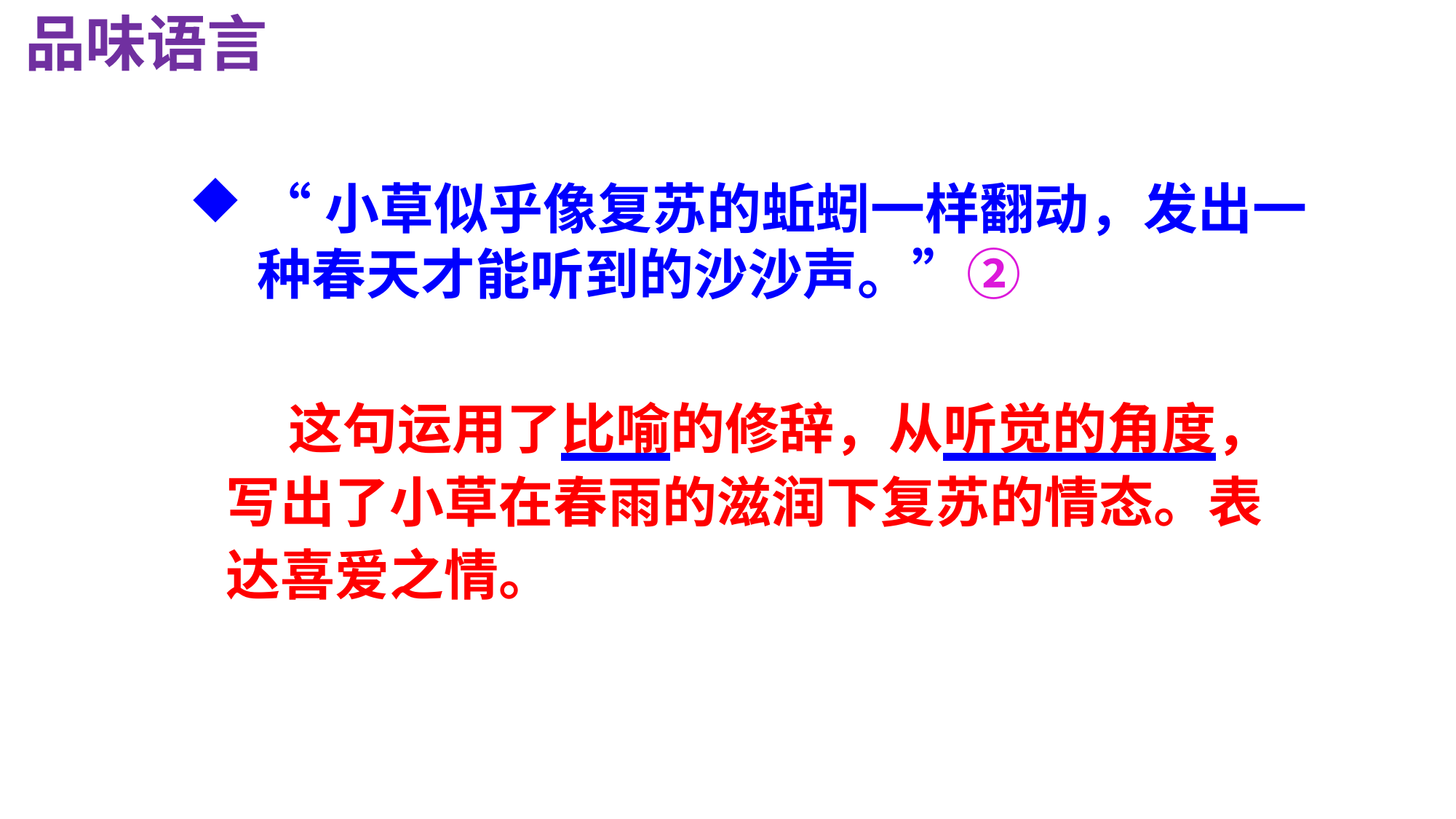

品味语言
“小草似乎像复苏的蚯蚓一样翻动，发出一种春天才能听到的沙沙声。”②
    这句运用了比喻的修辞，从听觉的角度，写出了小草在春雨的滋润下复苏的情态。表达喜爱之情。